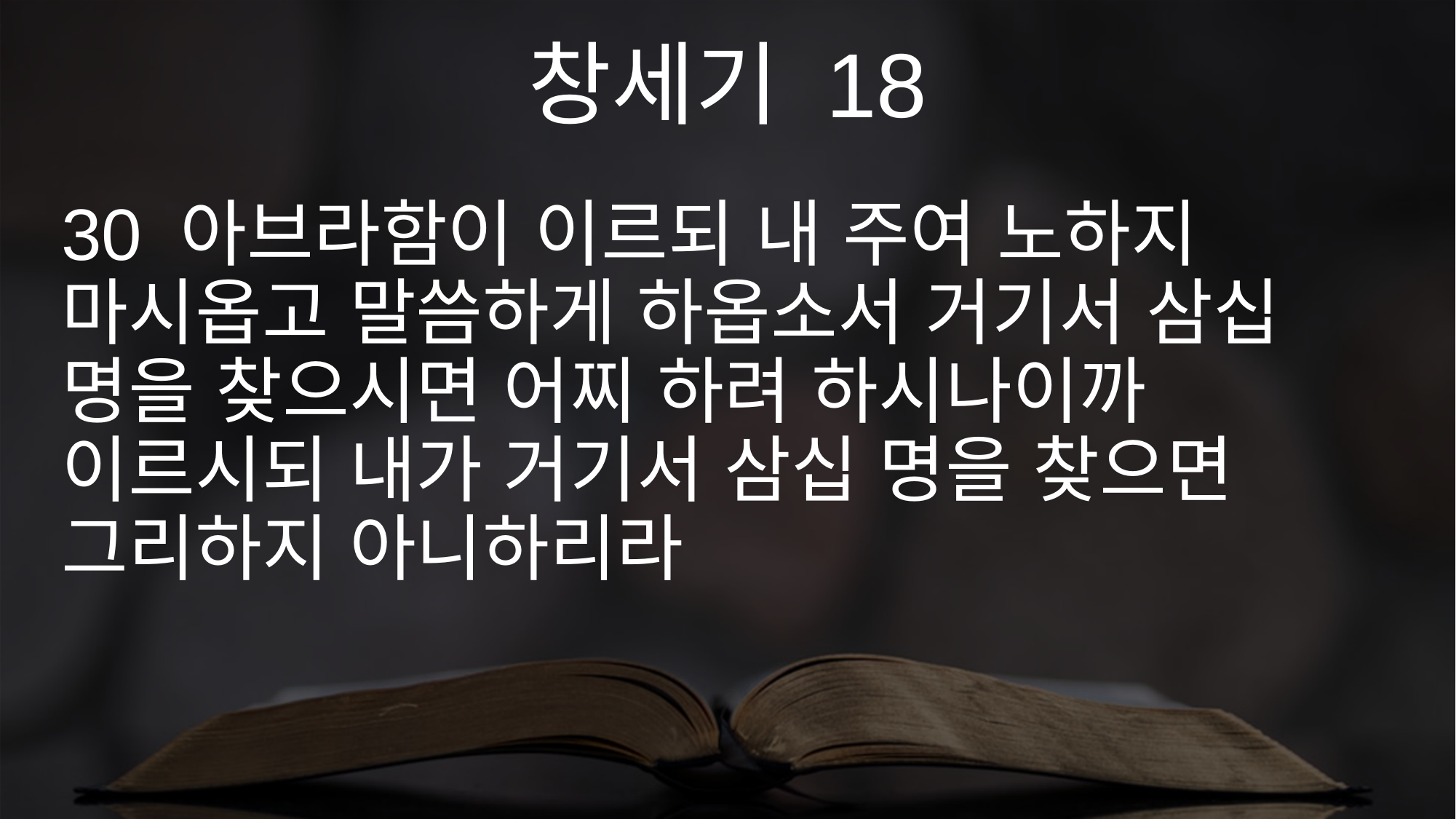

창세기 18
30 아브라함이 이르되 내 주여 노하지 마시옵고 말씀하게 하옵소서 거기서 삼십 명을 찾으시면 어찌 하려 하시나이까 이르시되 내가 거기서 삼십 명을 찾으면 그리하지 아니하리라